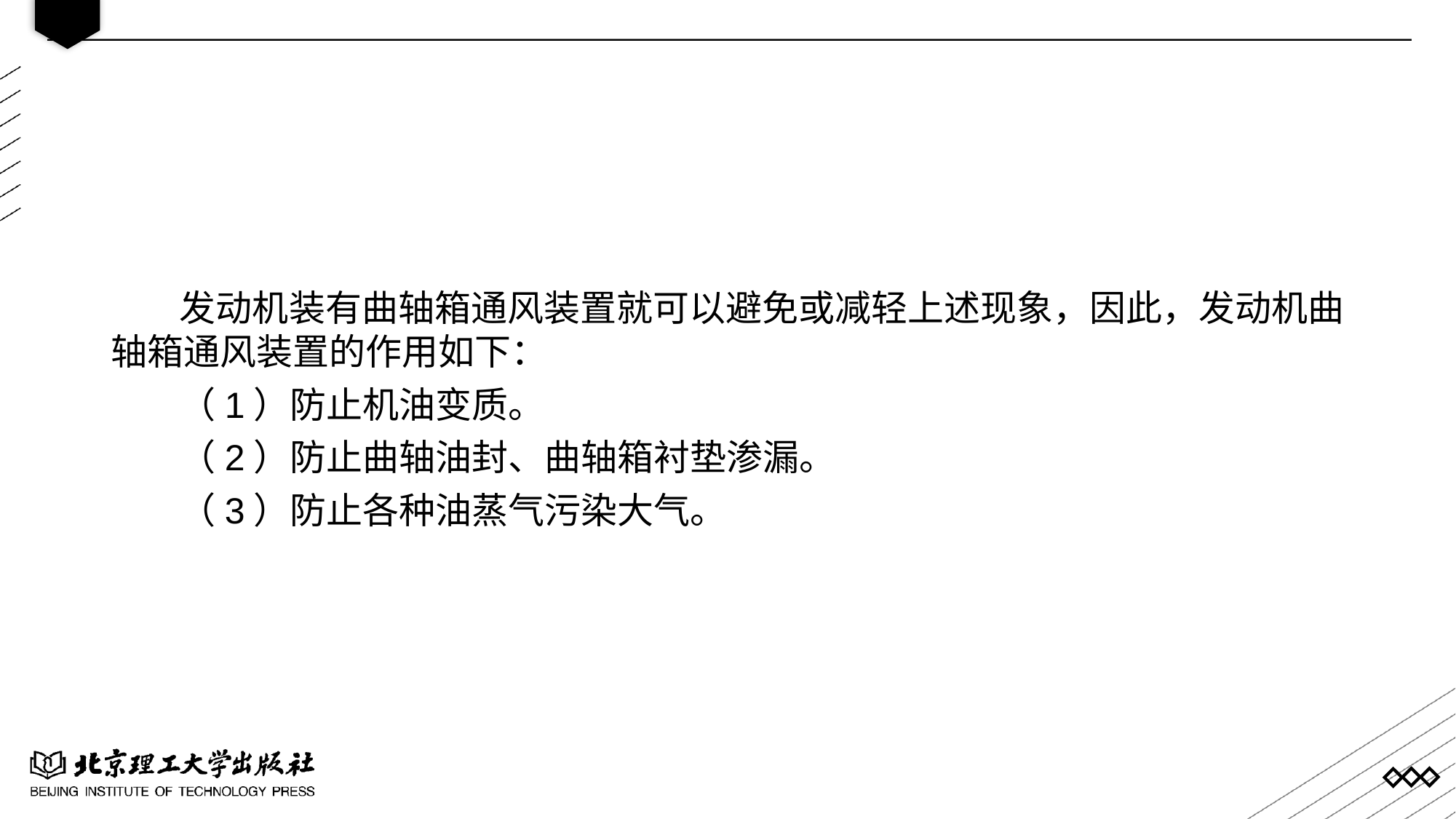

发动机装有曲轴箱通风装置就可以避免或减轻上述现象，因此，发动机曲轴箱通风装置的作用如下：
（1）防止机油变质。
（2）防止曲轴油封、曲轴箱衬垫渗漏。
（3）防止各种油蒸气污染大气。